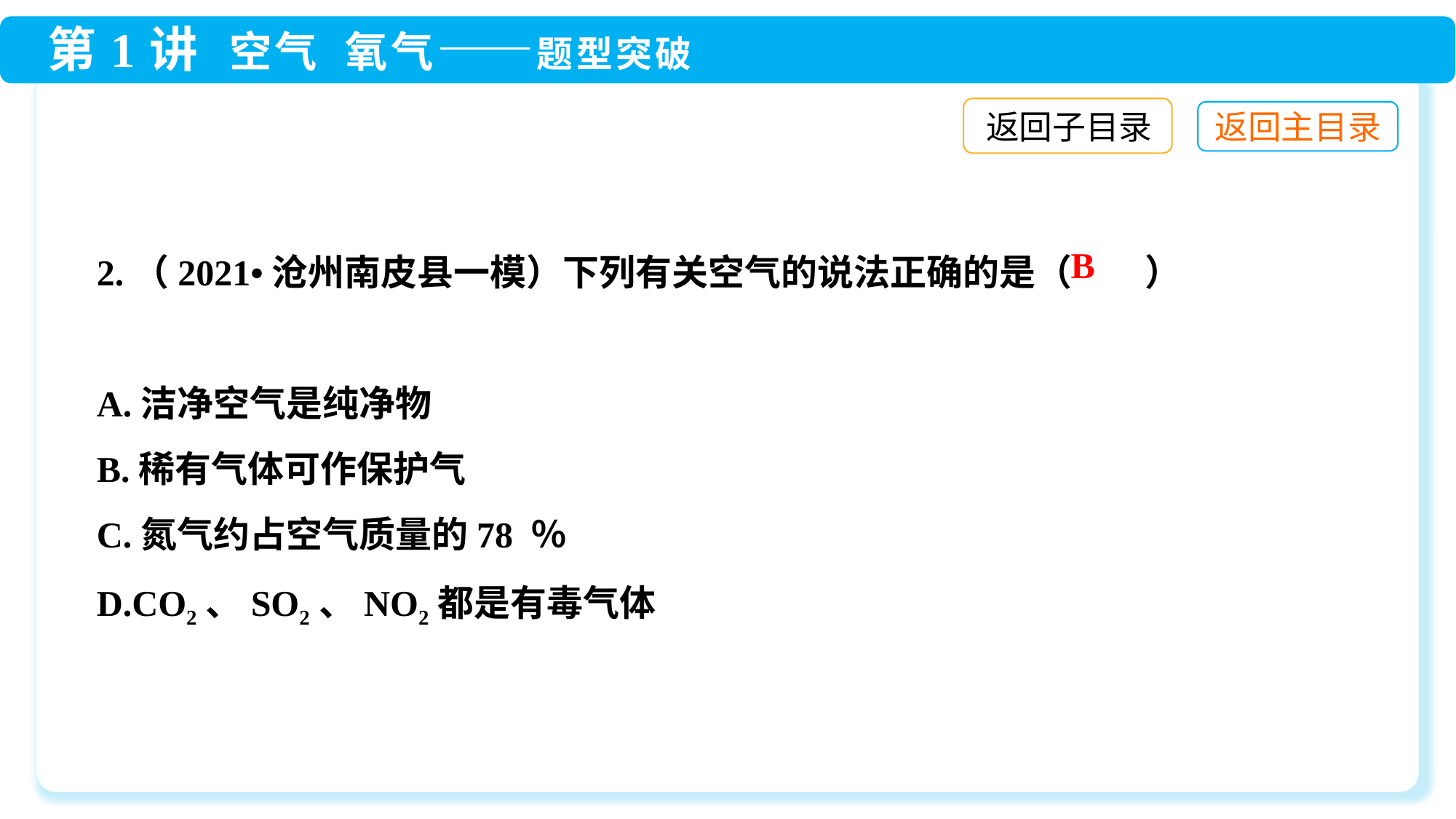

返回子目录
2.（2021•沧州南皮县一模）下列有关空气的说法正确的是（　　）

A.洁净空气是纯净物
B.稀有气体可作保护气
C.氮气约占空气质量的78 ％
D.CO2、SO2、NO2都是有毒气体
B